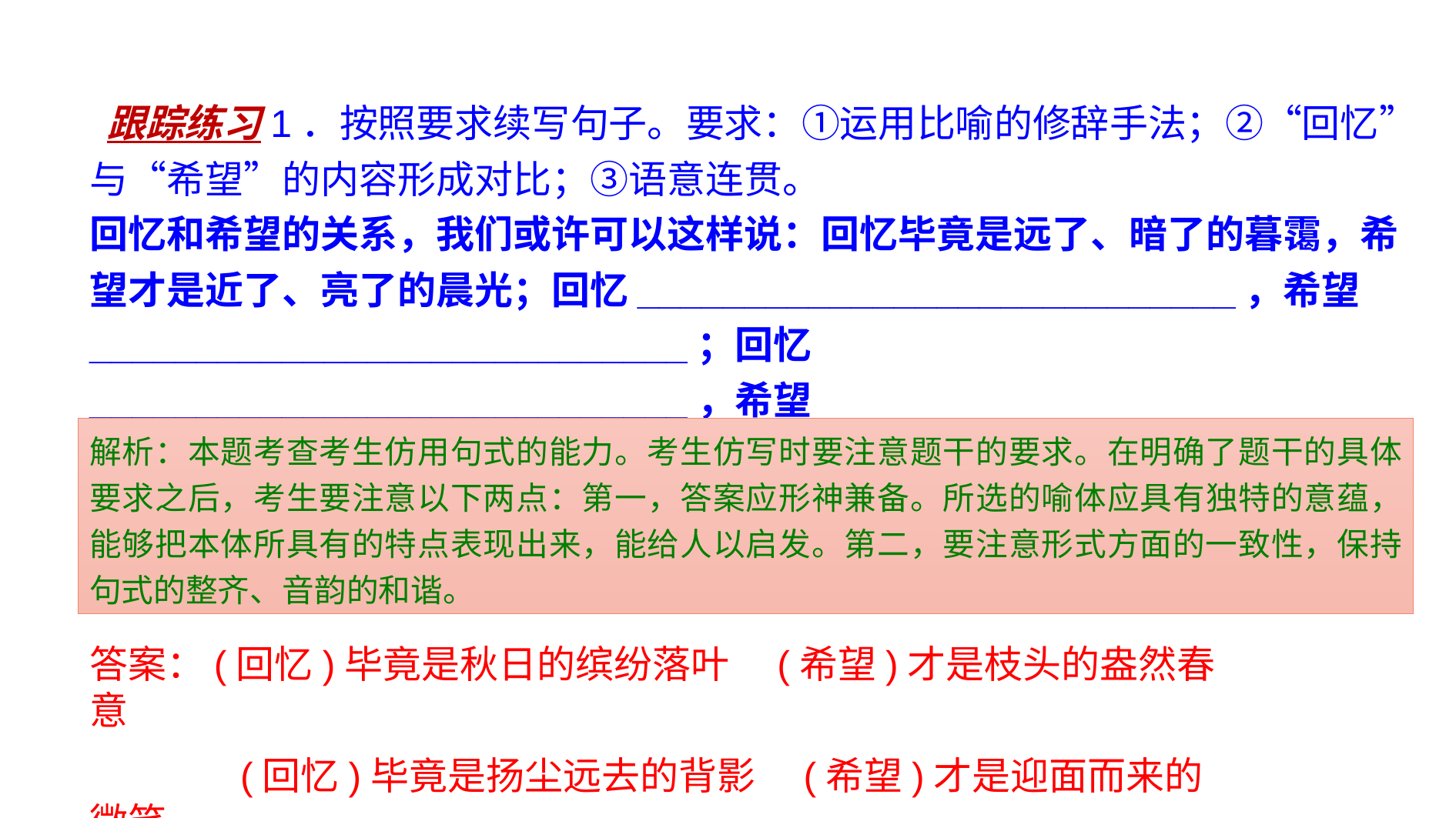

跟踪练习1．按照要求续写句子。要求：①运用比喻的修辞手法；②“回忆”与“希望”的内容形成对比；③语意连贯。
回忆和希望的关系，我们或许可以这样说：回忆毕竟是远了、暗了的暮霭，希望才是近了、亮了的晨光；回忆____________________________，希望____________________________；回忆____________________________，希望____________________________。
解析：本题考查考生仿用句式的能力。考生仿写时要注意题干的要求。在明确了题干的具体要求之后，考生要注意以下两点：第一，答案应形神兼备。所选的喻体应具有独特的意蕴，能够把本体所具有的特点表现出来，能给人以启发。第二，要注意形式方面的一致性，保持句式的整齐、音韵的和谐。
答案：(回忆)毕竟是秋日的缤纷落叶　(希望)才是枝头的盎然春意
              (回忆)毕竟是扬尘远去的背影　(希望)才是迎面而来的微笑